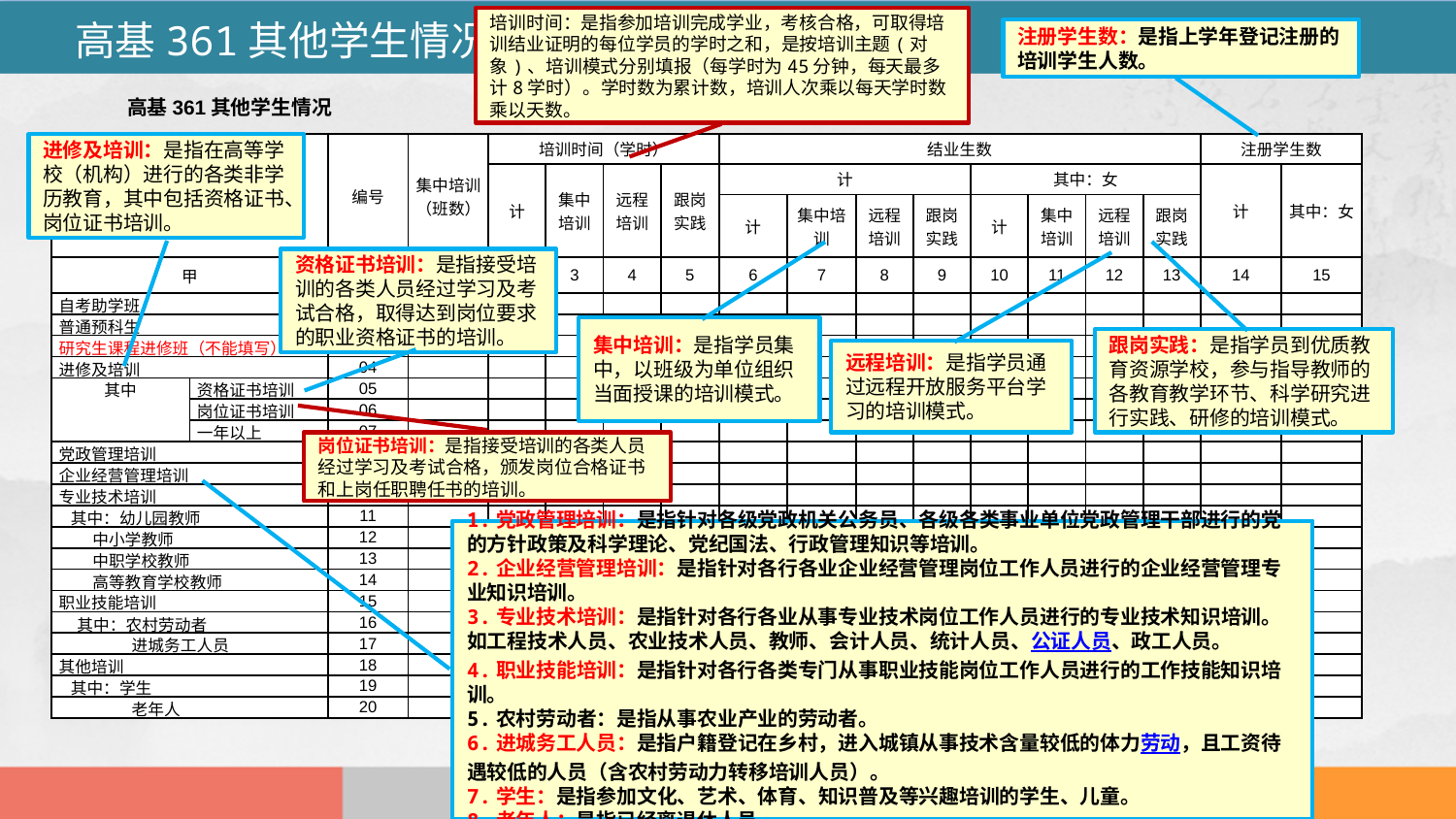

高基361其他学生情况
培训时间：是指参加培训完成学业，考核合格，可取得培训结业证明的每位学员的学时之和，是按培训主题(对象)、培训模式分别填报（每学时为45分钟，每天最多计8学时）。学时数为累计数，培训人次乘以每天学时数乘以天数。
注册学生数：是指上学年登记注册的培训学生人数。
高基361其他学生情况                                                                                    单位：人、人次
进修及培训：是指在高等学校（机构）进行的各类非学历教育，其中包括资格证书、岗位证书培训。
|  |  | 编号 | 集中培训 （班数） | 培训时间（学时） |  |  |  | 结业生数 |  |  |  |  |  |  |  | 注册学生数 |  |
| --- | --- | --- | --- | --- | --- | --- | --- | --- | --- | --- | --- | --- | --- | --- | --- | --- | --- |
|  |  |  |  | 计 | 集中培训 | 远程培训 | 跟岗实践 | 计 |  |  |  | 其中：女 |  |  |  | 计 | 其中：女 |
|  |  |  |  |  |  |  |  | 计 | 集中培训 | 远程培训 | 跟岗实践 | 计 | 集中培训 | 远程培训 | 跟岗实践 |  |  |
| 甲 |  | 乙 | 1 | 2 | 3 | 4 | 5 | 6 | 7 | 8 | 9 | 10 | 11 | 12 | 13 | 14 | 15 |
| 自考助学班 |  | 01 |  |  |  |  |  |  |  |  |  |  |  |  |  |  |  |
| 普通预科生 |  | 02 |  |  |  |  |  |  |  |  |  |  |  |  |  |  |  |
| 研究生课程进修班（不能填写） |  | 03 |  |  |  |  |  |  |  |  |  |  |  |  |  |  |  |
| 进修及培训 |  | 04 |  |  |  |  |  |  |  |  |  |  |  |  |  |  |  |
| 其中 | 资格证书培训 | 05 |  |  |  |  |  |  |  |  |  |  |  |  |  |  |  |
|  | 岗位证书培训 | 06 |  |  |  |  |  |  |  |  |  |  |  |  |  |  |  |
|  | 一年以上 | 07 |  |  |  |  |  |  |  |  |  |  |  |  |  |  |  |
| 党政管理培训 |  | 08 |  |  |  |  |  |  |  |  |  |  |  |  |  |  |  |
| 企业经营管理培训 |  | 09 |  |  |  |  |  |  |  |  |  |  |  |  |  |  |  |
| 专业技术培训 |  | 10 |  |  |  |  |  |  |  |  |  |  |  |  |  |  |  |
| 其中：幼儿园教师 |  | 11 |  |  |  |  |  |  |  |  |  |  |  |  |  |  |  |
| 中小学教师 |  | 12 |  |  |  |  |  |  |  |  |  |  |  |  |  |  |  |
| 中职学校教师 |  | 13 |  |  |  |  |  |  |  |  |  |  |  |  |  |  |  |
| 高等教育学校教师 |  | 14 |  |  |  |  |  |  |  |  |  |  |  |  |  |  |  |
| 职业技能培训 |  | 15 |  |  |  |  |  |  |  |  |  |  |  |  |  |  |  |
| 其中：农村劳动者 |  | 16 |  |  |  |  |  |  |  |  |  |  |  |  |  |  |  |
| 进城务工人员 |  | 17 |  |  |  |  |  |  |  |  |  |  |  |  |  |  |  |
| 其他培训 |  | 18 |  |  |  |  |  |  |  |  |  |  |  |  |  |  |  |
| 其中：学生 |  | 19 |  |  |  |  |  |  |  |  |  |  |  |  |  |  |  |
| 老年人 |  | 20 |  |  |  |  |  |  |  |  |  |  |  |  |  |  |  |
资格证书培训：是指接受培训的各类人员经过学习及考试合格，取得达到岗位要求的职业资格证书的培训。
集中培训：是指学员集中，以班级为单位组织当面授课的培训模式。
跟岗实践：是指学员到优质教育资源学校，参与指导教师的各教育教学环节、科学研究进行实践、研修的培训模式。
远程培训：是指学员通过远程开放服务平台学习的培训模式。
岗位证书培训：是指接受培训的各类人员经过学习及考试合格，颁发岗位合格证书和上岗任职聘任书的培训。
1.党政管理培训：是指针对各级党政机关公务员、各级各类事业单位党政管理干部进行的党的方针政策及科学理论、党纪国法、行政管理知识等培训。
2.企业经营管理培训：是指针对各行各业企业经营管理岗位工作人员进行的企业经营管理专业知识培训。
3.专业技术培训：是指针对各行各业从事专业技术岗位工作人员进行的专业技术知识培训。如工程技术人员、农业技术人员、教师、会计人员、统计人员、公证人员、政工人员。
4.职业技能培训：是指针对各行各类专门从事职业技能岗位工作人员进行的工作技能知识培训。
5.农村劳动者：是指从事农业产业的劳动者。
6.进城务工人员：是指户籍登记在乡村，进入城镇从事技术含量较低的体力劳动，且工资待遇较低的人员（含农村劳动力转移培训人员）。
7.学生：是指参加文化、艺术、体育、知识普及等兴趣培训的学生、儿童。
8.老年人：是指已经离退休人员。